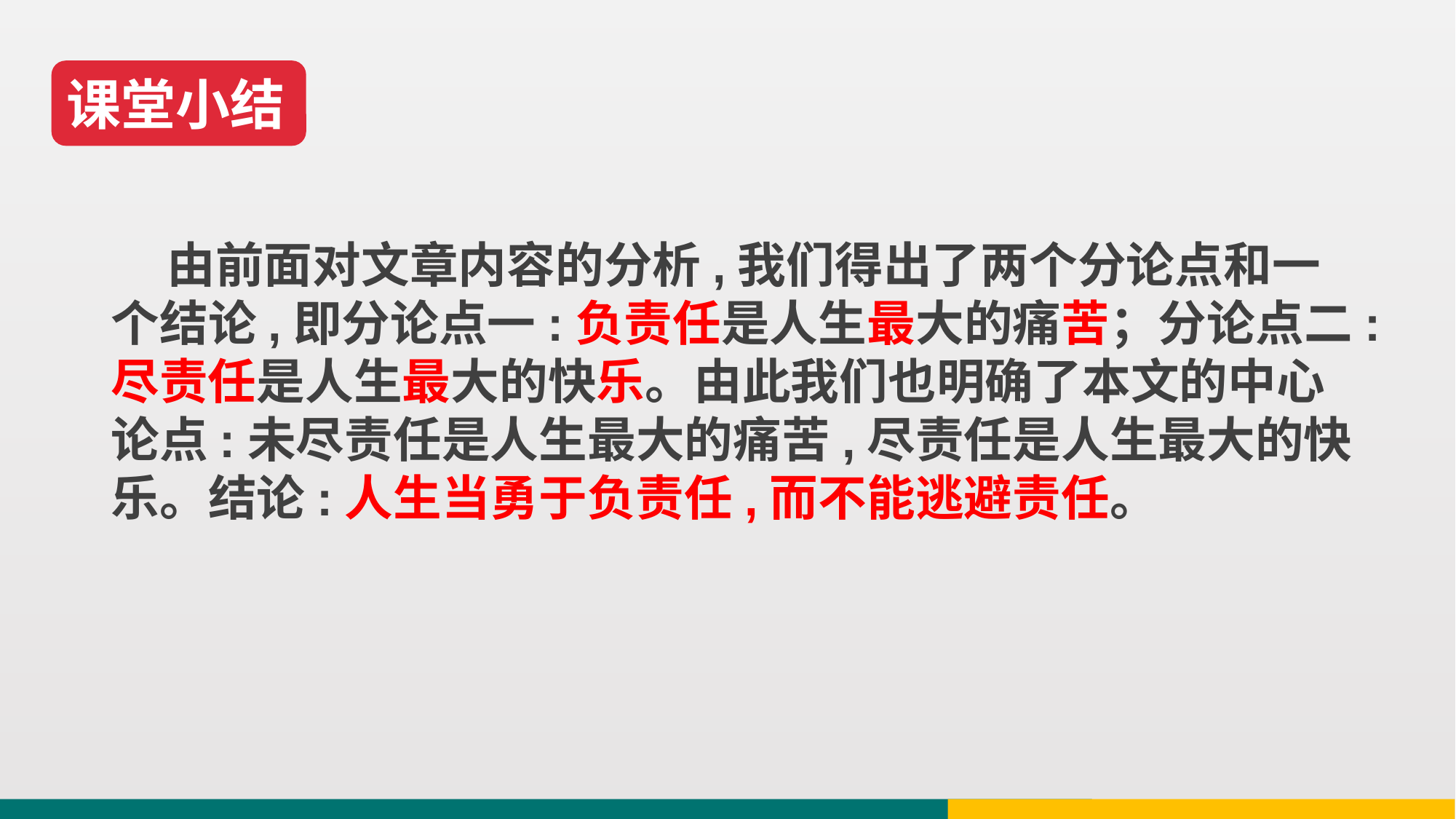

课堂小结
    由前面对文章内容的分析,我们得出了两个分论点和一个结论,即分论点一:负责任是人生最大的痛苦；分论点二:尽责任是人生最大的快乐。由此我们也明确了本文的中心论点:未尽责任是人生最大的痛苦,尽责任是人生最大的快乐。结论:人生当勇于负责任,而不能逃避责任。